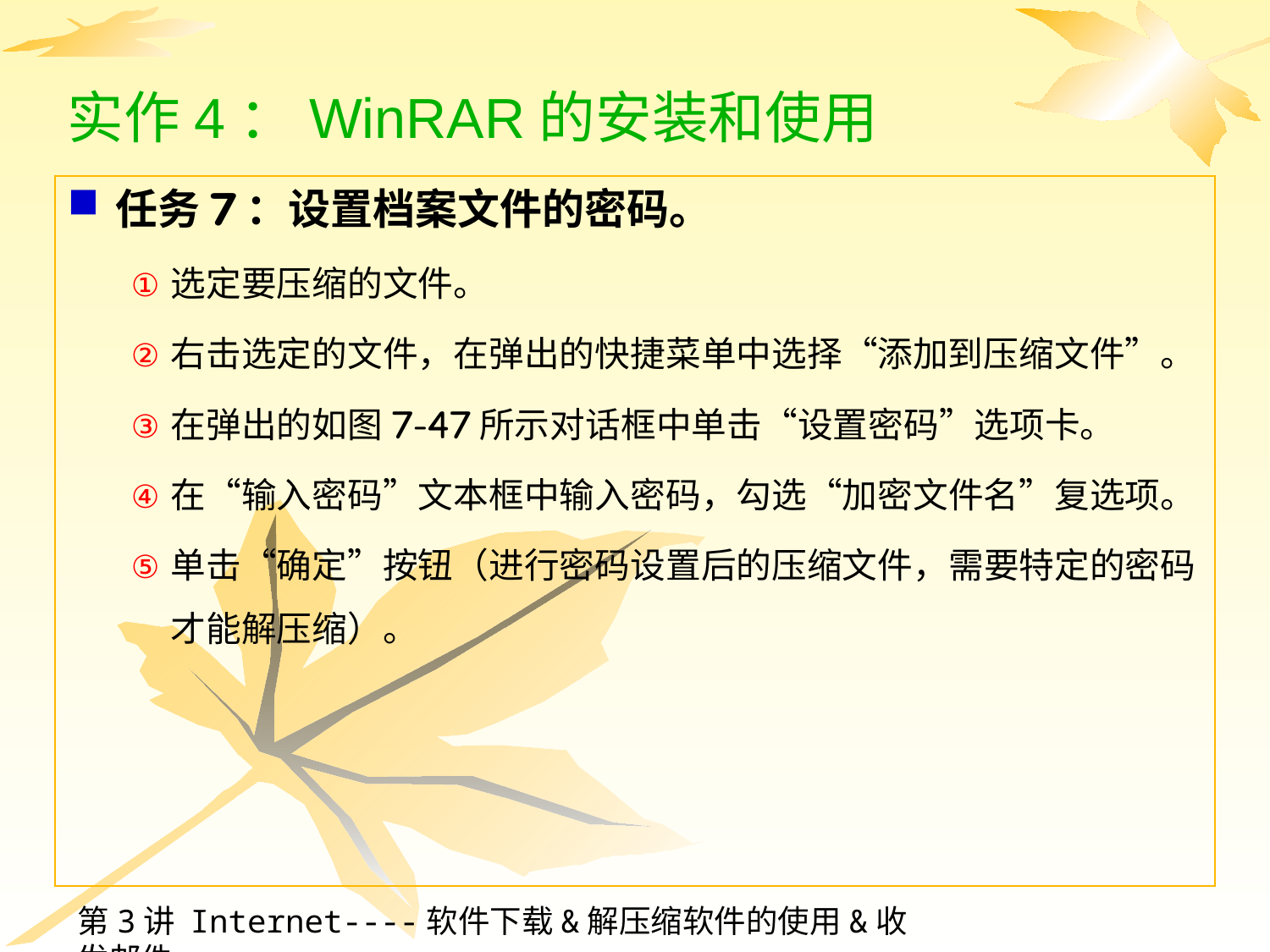

# 实作4：WinRAR的安装和使用
任务7：设置档案文件的密码。
选定要压缩的文件。
右击选定的文件，在弹出的快捷菜单中选择“添加到压缩文件”。
在弹出的如图7-47所示对话框中单击“设置密码”选项卡。
在“输入密码”文本框中输入密码，勾选“加密文件名”复选项。
单击“确定”按钮（进行密码设置后的压缩文件，需要特定的密码才能解压缩）。